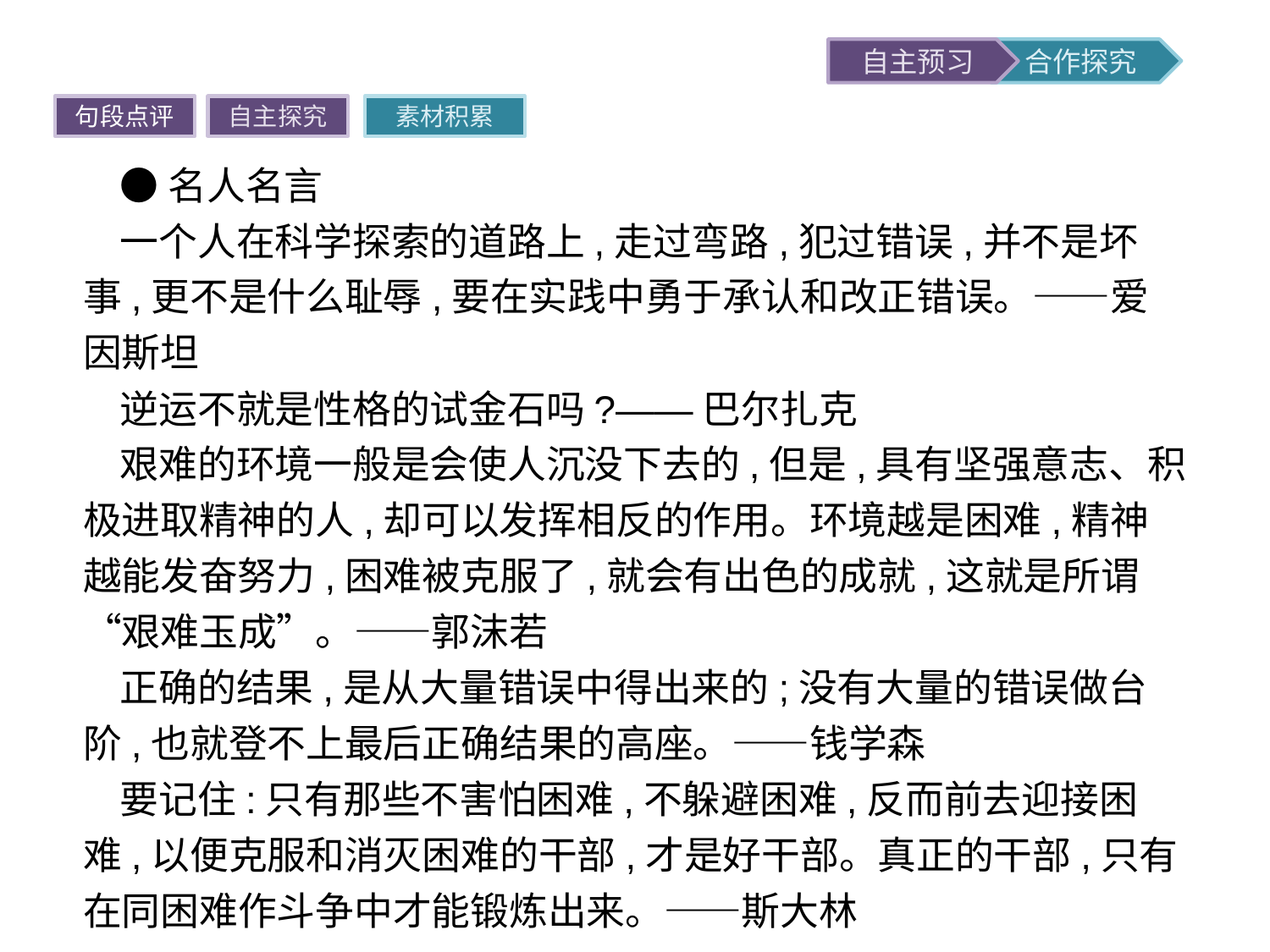

句段点评
自主探究
素材积累
●名人名言
一个人在科学探索的道路上,走过弯路,犯过错误,并不是坏事,更不是什么耻辱,要在实践中勇于承认和改正错误。——爱因斯坦
逆运不就是性格的试金石吗?——巴尔扎克
艰难的环境一般是会使人沉没下去的,但是,具有坚强意志、积极进取精神的人,却可以发挥相反的作用。环境越是困难,精神越能发奋努力,困难被克服了,就会有出色的成就,这就是所谓“艰难玉成”。——郭沫若
正确的结果,是从大量错误中得出来的;没有大量的错误做台阶,也就登不上最后正确结果的高座。——钱学森
要记住:只有那些不害怕困难,不躲避困难,反而前去迎接困难,以便克服和消灭困难的干部,才是好干部。真正的干部,只有在同困难作斗争中才能锻炼出来。——斯大林